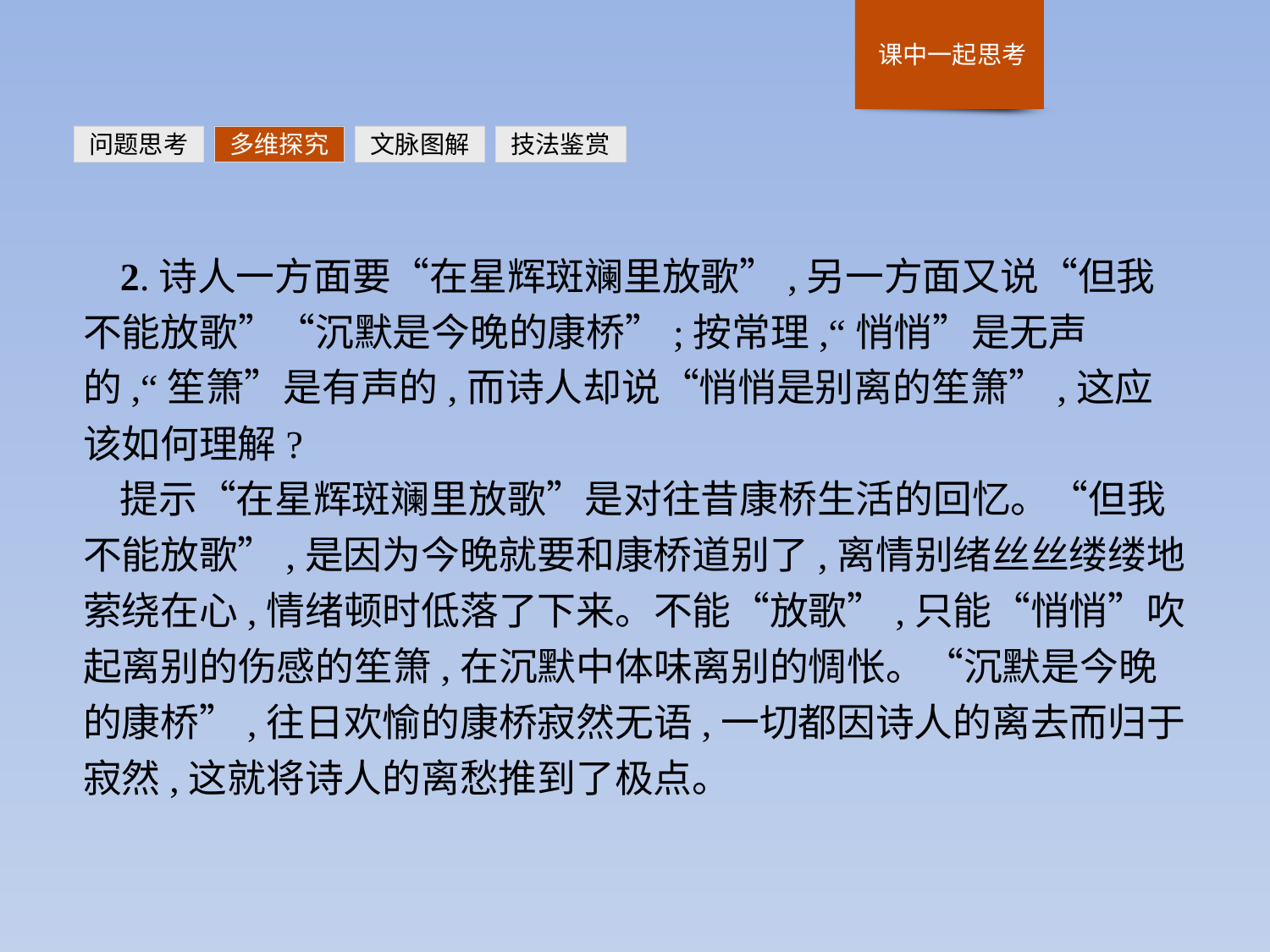

问题思考
多维探究
文脉图解
技法鉴赏
2.诗人一方面要“在星辉斑斓里放歌”,另一方面又说“但我不能放歌”“沉默是今晚的康桥”;按常理,“悄悄”是无声的,“笙箫”是有声的,而诗人却说“悄悄是别离的笙箫”,这应该如何理解?
提示“在星辉斑斓里放歌”是对往昔康桥生活的回忆。“但我不能放歌”,是因为今晚就要和康桥道别了,离情别绪丝丝缕缕地萦绕在心,情绪顿时低落了下来。不能“放歌”,只能“悄悄”吹起离别的伤感的笙箫,在沉默中体味离别的惆怅。“沉默是今晚的康桥”,往日欢愉的康桥寂然无语,一切都因诗人的离去而归于寂然,这就将诗人的离愁推到了极点。